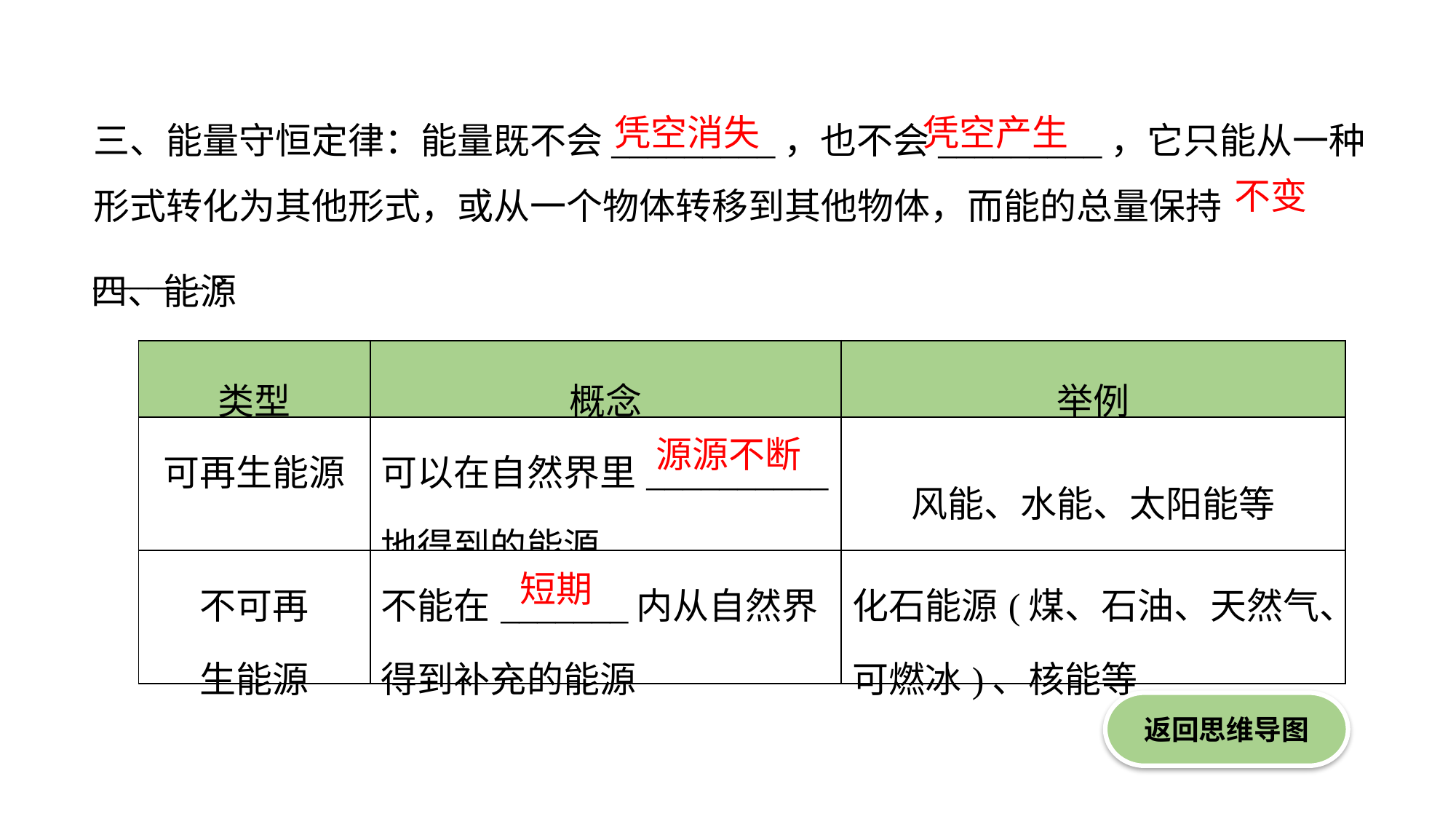

三、能量守恒定律：能量既不会_________，也不会_________，它只能从一种形式转化为其他形式，或从一个物体转移到其他物体，而能的总量保持______。
凭空消失
凭空产生
不变
四、能源
| 类型 | 概念 | 举例 |
| --- | --- | --- |
| 可再生能源 | 可以在自然界里\_\_\_\_\_\_\_\_\_\_地得到的能源 | 风能、水能、太阳能等 |
| 不可再 生能源 | 不能在\_\_\_\_\_\_\_内从自然界得到补充的能源 | 化石能源(煤、石油、天然气、可燃冰)、核能等 |
源源不断
短期
返回思维导图